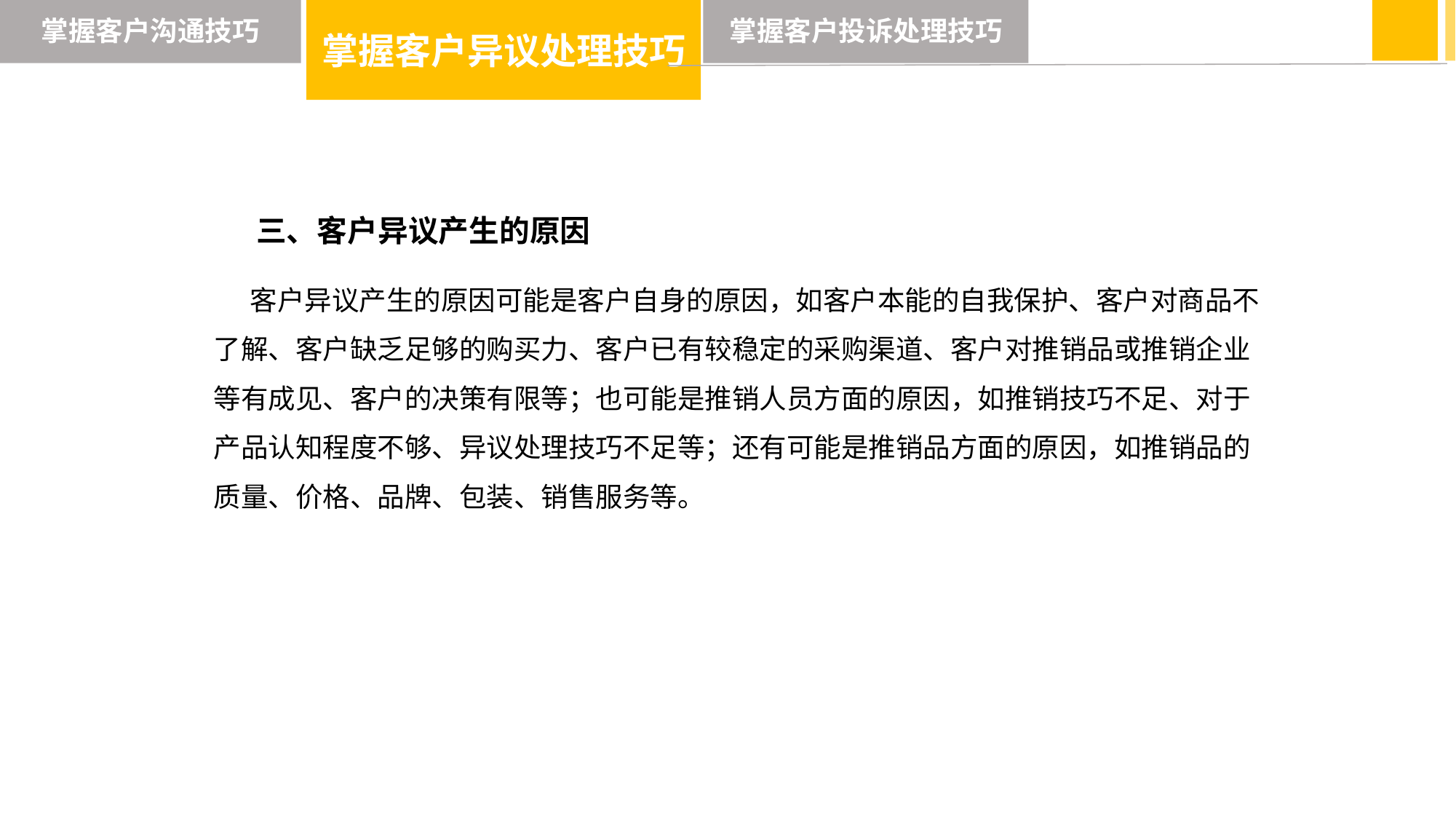

掌握客户异议处理技巧
掌握客户沟通技巧
掌握客户投诉处理技巧

三、客户异议产生的原因
客户异议产生的原因可能是客户自身的原因，如客户本能的自我保护、客户对商品不了解、客户缺乏足够的购买力、客户已有较稳定的采购渠道、客户对推销品或推销企业等有成见、客户的决策有限等；也可能是推销人员方面的原因，如推销技巧不足、对于产品认知程度不够、异议处理技巧不足等；还有可能是推销品方面的原因，如推销品的质量、价格、品牌、包装、销售服务等。